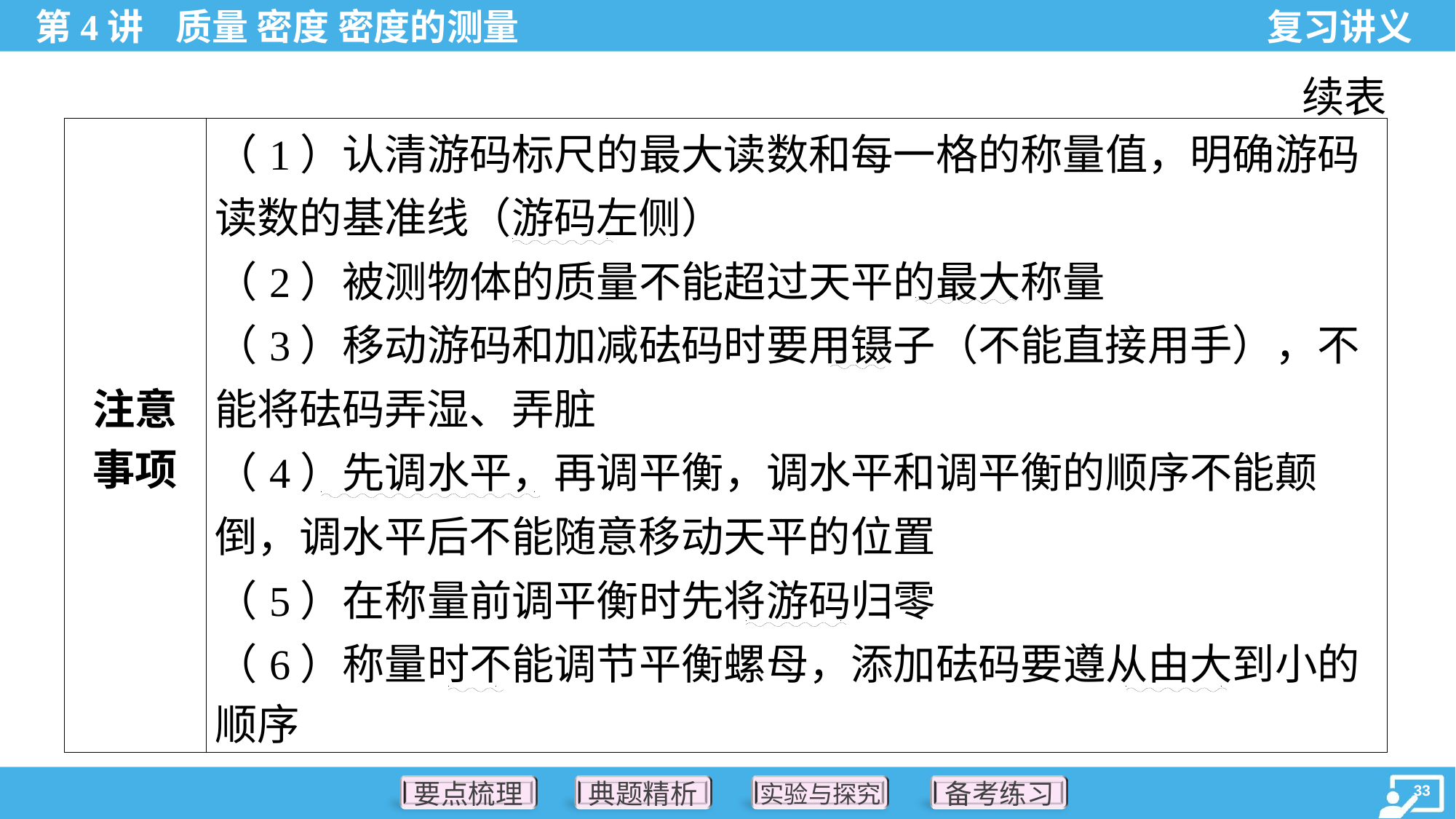

续表
| 注意 事项 | （1）认清游码标尺的最大读数和每一格的称量值，明确游码 读数的基准线（游码左侧） （2）被测物体的质量不能超过天平的最大称量 （3）移动游码和加减砝码时要用镊子（不能直接用手），不 能将砝码弄湿、弄脏 （4）先调水平，再调平衡，调水平和调平衡的顺序不能颠 倒，调水平后不能随意移动天平的位置 （5）在称量前调平衡时先将游码归零 （6）称量时不能调节平衡螺母，添加砝码要遵从由大到小的 顺序 |
| --- | --- |
.        .
.        .
.    .
.                  .
.        .
.    .
.        .